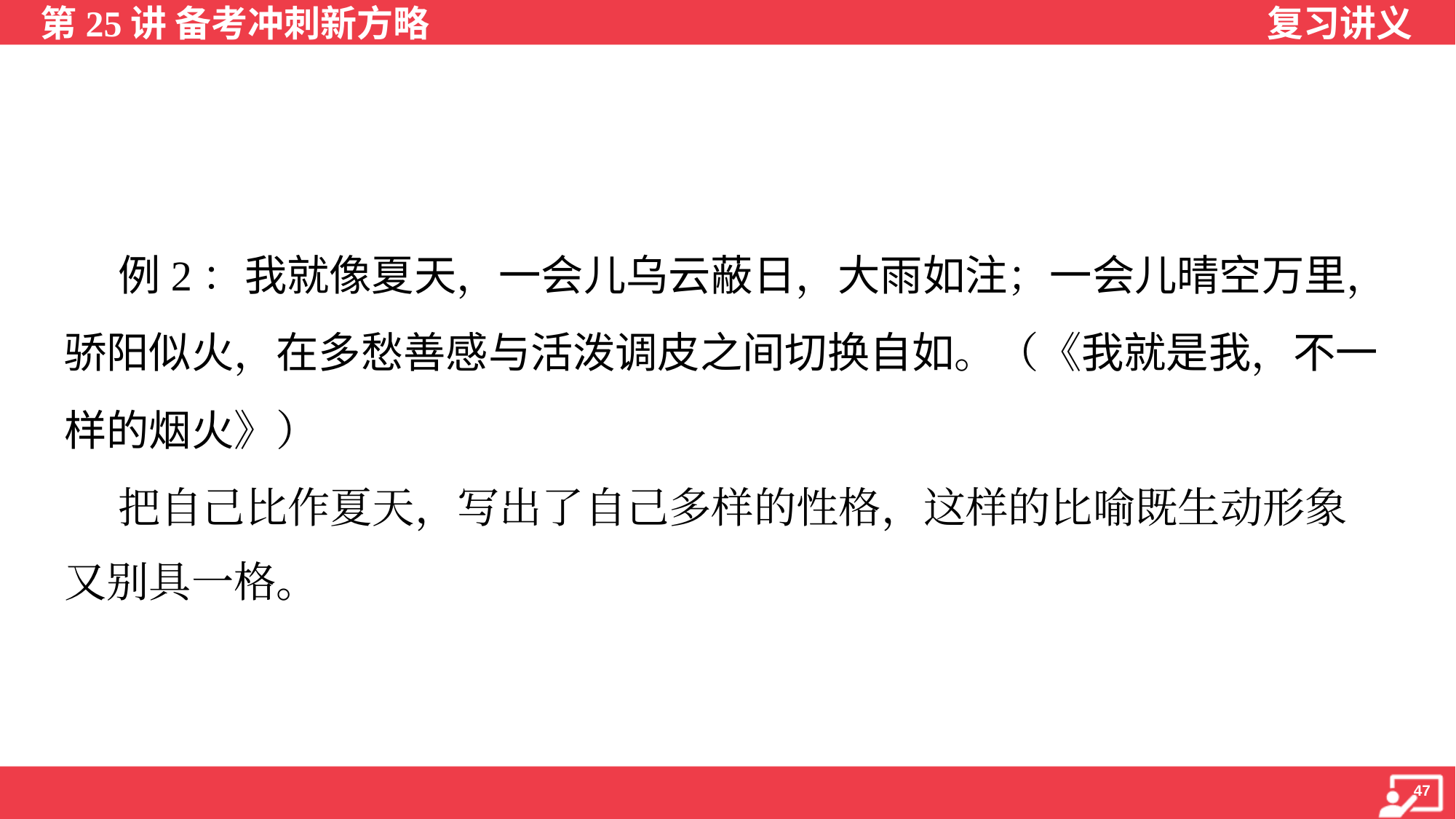

例2：我就像夏天，一会儿乌云蔽日，大雨如注；一会儿晴空万里，
骄阳似火，在多愁善感与活泼调皮之间切换自如。（《我就是我，不一
样的烟火》）
    把自己比作夏天，写出了自己多样的性格，这样的比喻既生动形象
又别具一格。